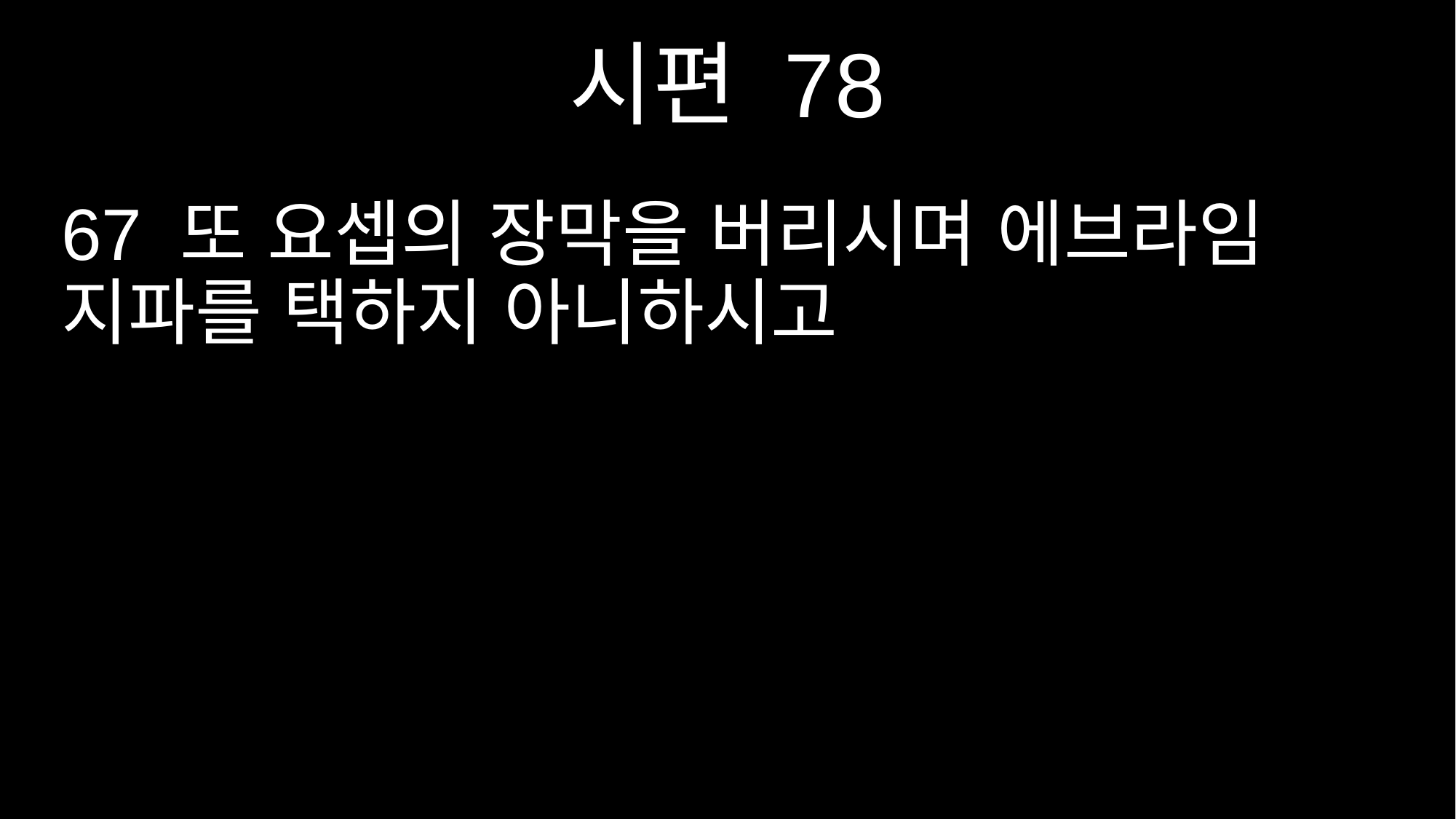

시편 78
67 또 요셉의 장막을 버리시며 에브라임 지파를 택하지 아니하시고